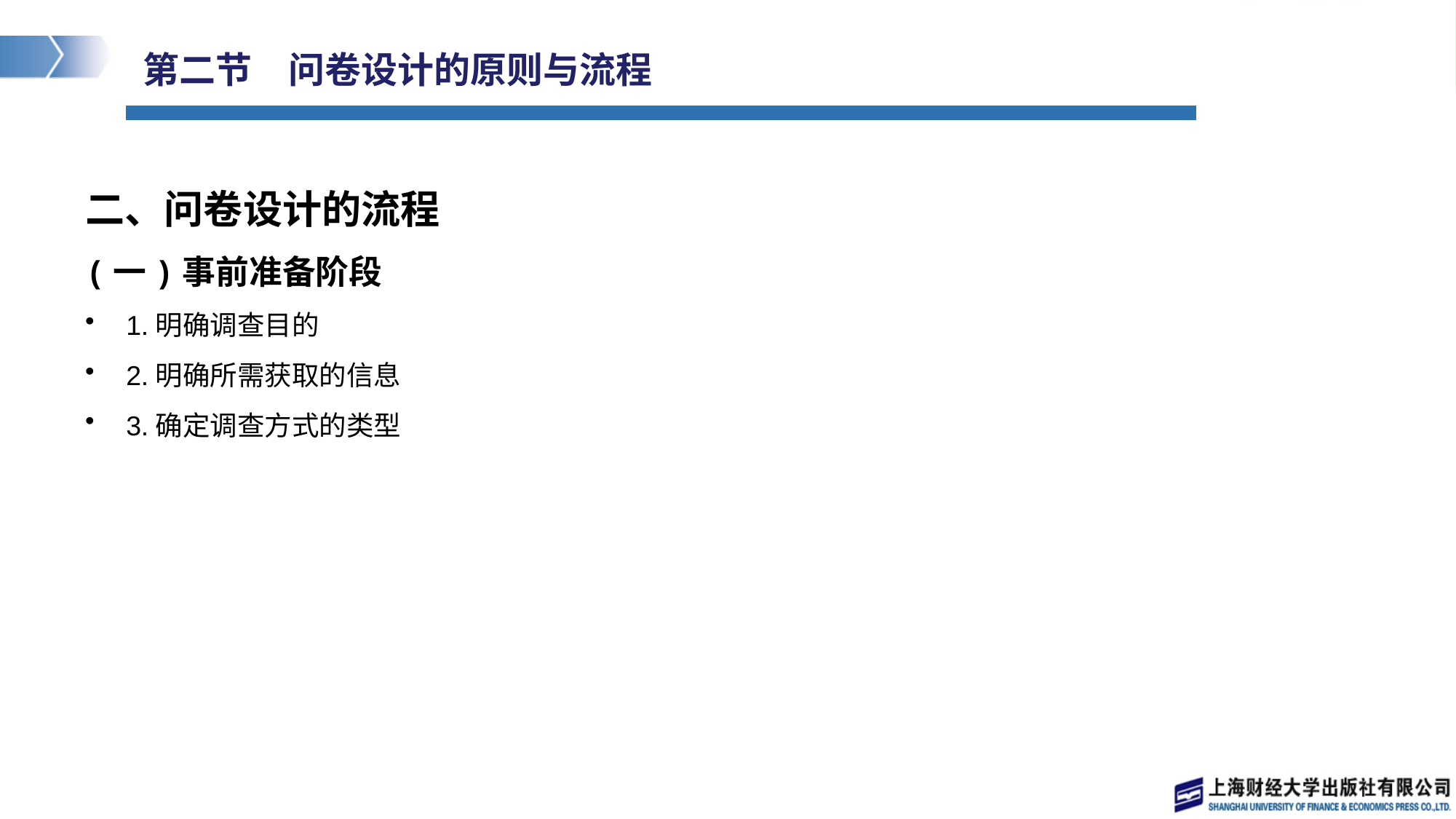

# 第二节　问卷设计的原则与流程
二、问卷设计的流程
(一)事前准备阶段
1.明确调查目的
2.明确所需获取的信息
3.确定调查方式的类型